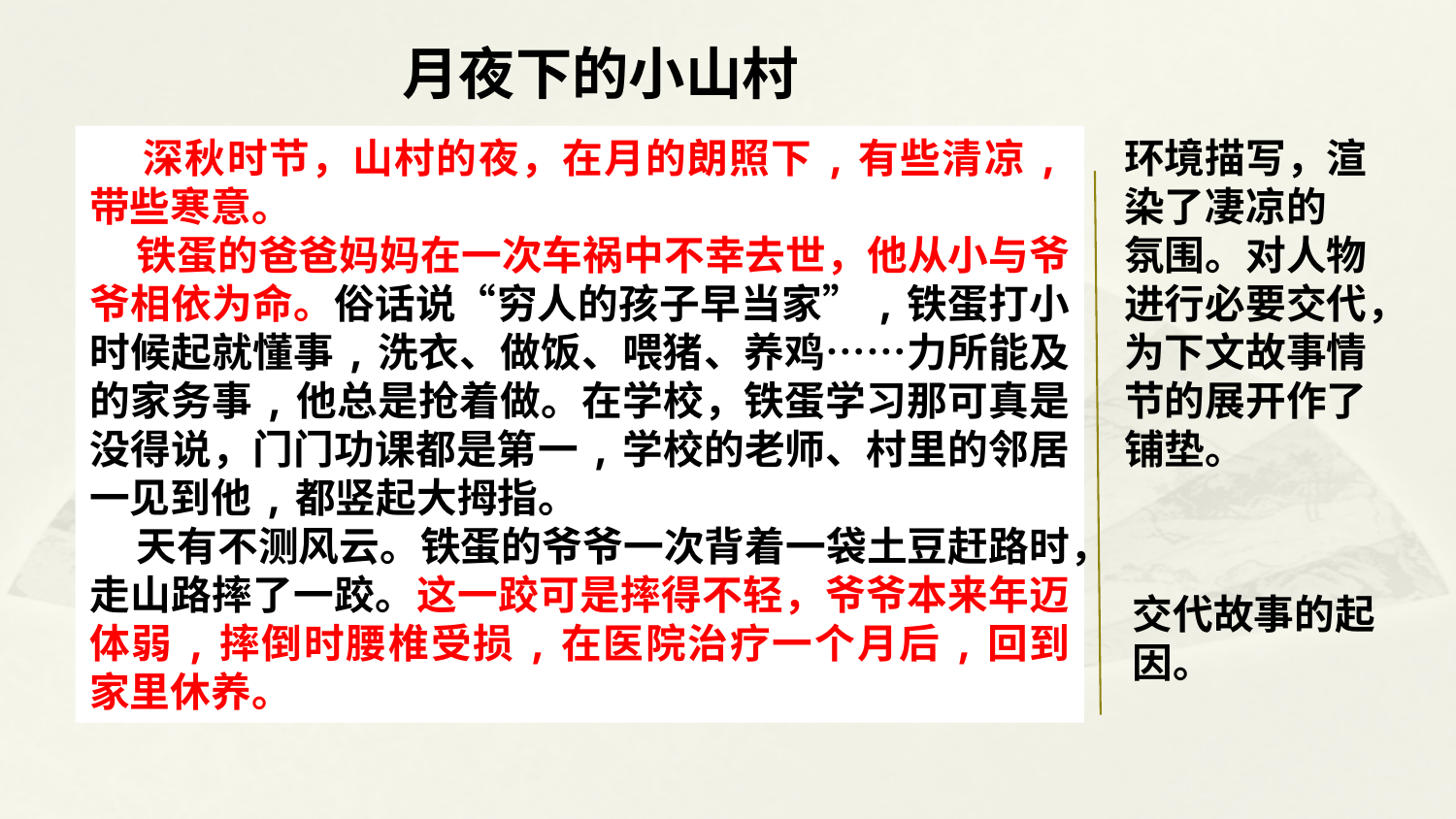

月夜下的小山村
    深秋时节，山村的夜，在月的朗照下,有些清凉,带些寒意。
    铁蛋的爸爸妈妈在一次车祸中不幸去世，他从小与爷爷相依为命。俗话说“穷人的孩子早当家”,铁蛋打小时候起就懂事,洗衣、做饭、喂猪、养鸡……力所能及的家务事,他总是抢着做。在学校，铁蛋学习那可真是没得说，门门功课都是第一,学校的老师、村里的邻居一见到他,都竖起大拇指。
    天有不测风云。铁蛋的爷爷一次背着一袋土豆赶路时，走山路摔了一跤。这一跤可是摔得不轻，爷爷本来年迈体弱,摔倒时腰椎受损,在医院治疗一个月后,回到家里休养。
环境描写，渲染了凄凉的
氛围。对人物进行必要交代，为下文故事情节的展开作了铺垫。
交代故事的起因。